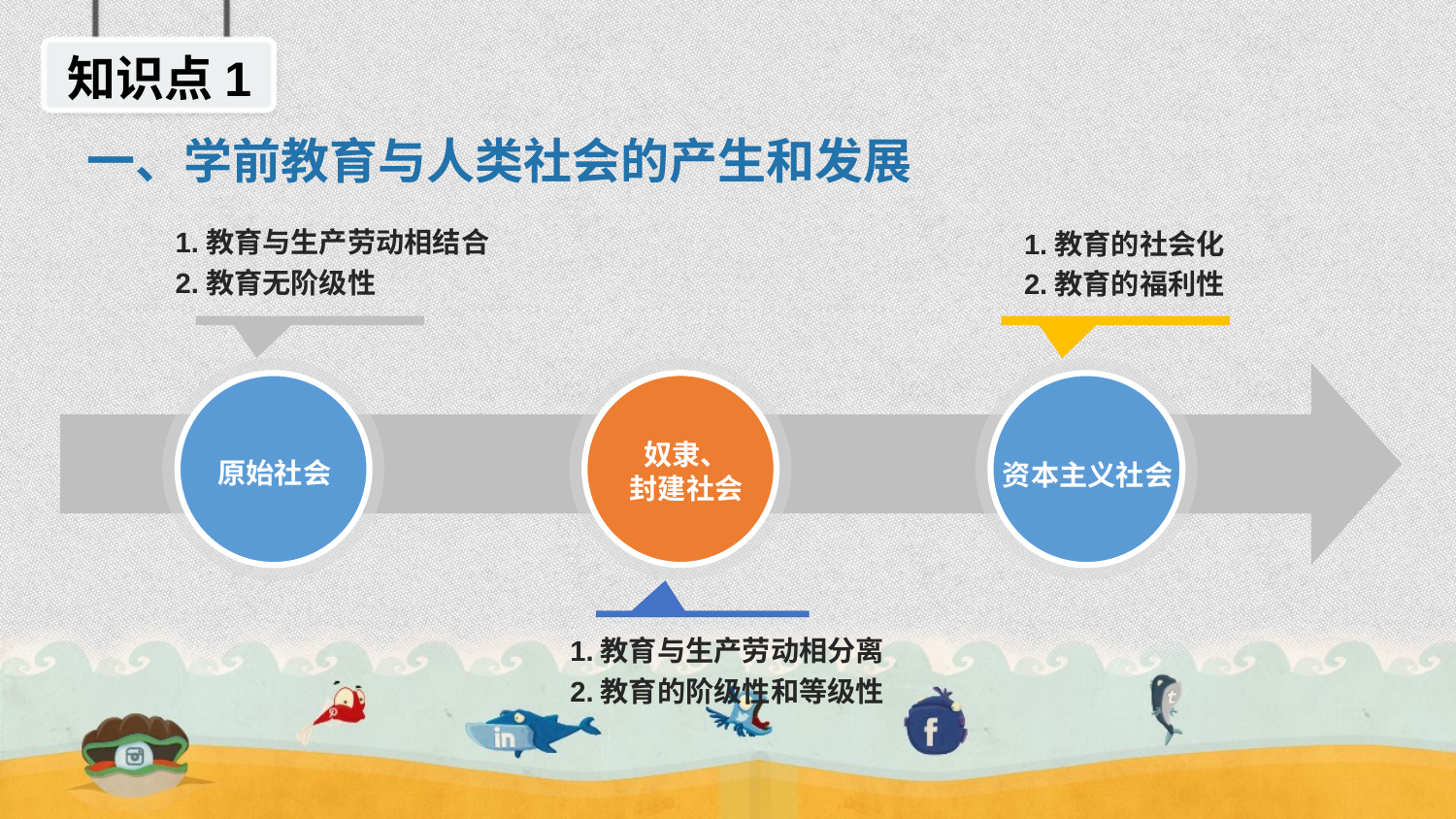

知识点1

一、学前教育与人类社会的产生和发展
1.教育与生产劳动相结合
2.教育无阶级性
1.教育的社会化
2.教育的福利性

奴隶、
封建社会

原始社会

资本主义社会

1.教育与生产劳动相分离
2.教育的阶级性和等级性